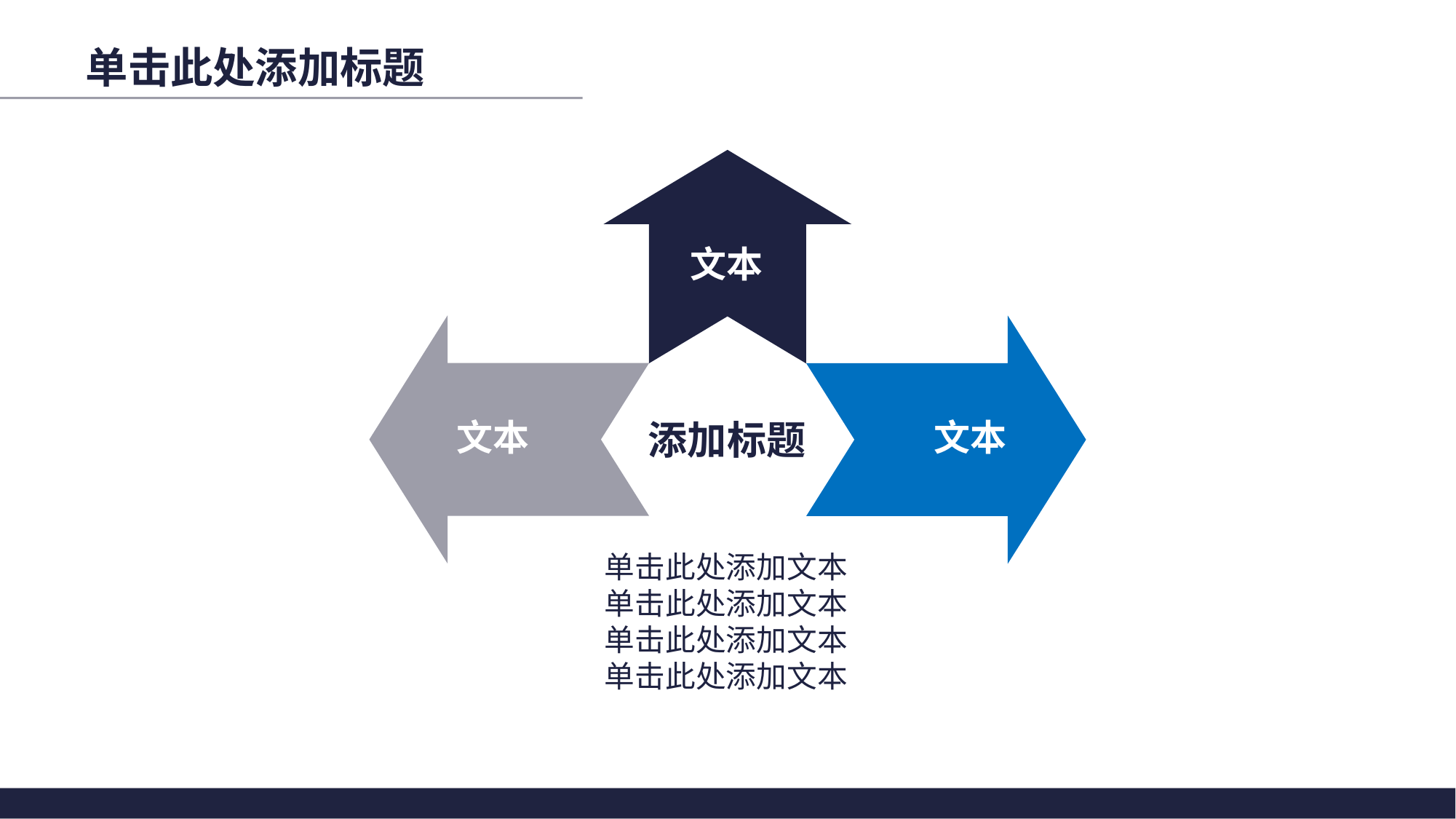

单击此处添加标题

文本

文本

文本
添加标题
单击此处添加文本
单击此处添加文本
单击此处添加文本
单击此处添加文本